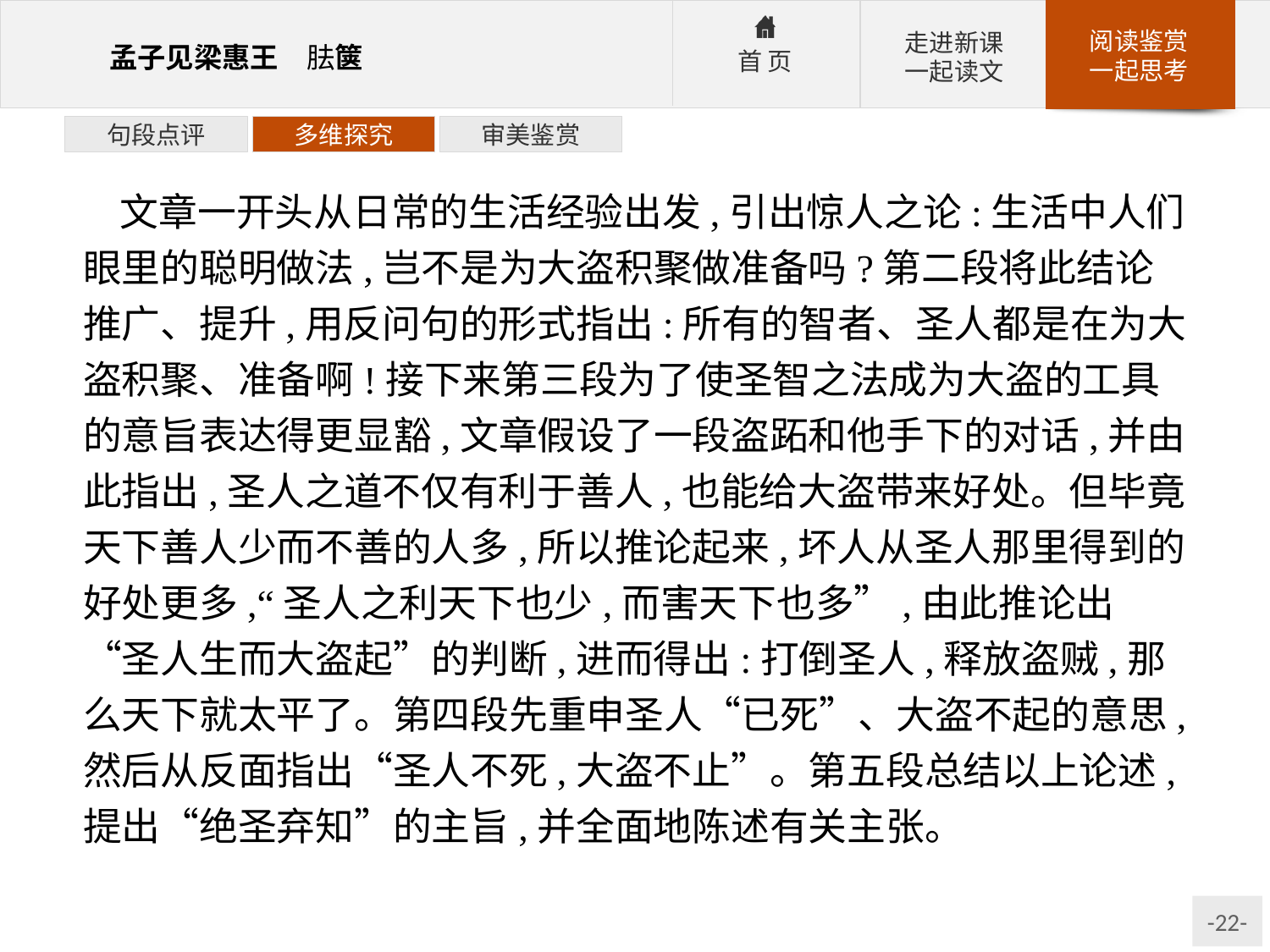

句段点评
多维探究
审美鉴赏
文章一开头从日常的生活经验出发,引出惊人之论:生活中人们眼里的聪明做法,岂不是为大盗积聚做准备吗?第二段将此结论推广、提升,用反问句的形式指出:所有的智者、圣人都是在为大盗积聚、准备啊!接下来第三段为了使圣智之法成为大盗的工具的意旨表达得更显豁,文章假设了一段盗跖和他手下的对话,并由此指出,圣人之道不仅有利于善人,也能给大盗带来好处。但毕竟天下善人少而不善的人多,所以推论起来,坏人从圣人那里得到的好处更多,“圣人之利天下也少,而害天下也多”,由此推论出“圣人生而大盗起”的判断,进而得出:打倒圣人,释放盗贼,那么天下就太平了。第四段先重申圣人“已死”、大盗不起的意思,然后从反面指出“圣人不死,大盗不止”。第五段总结以上论述,提出“绝圣弃知”的主旨,并全面地陈述有关主张。